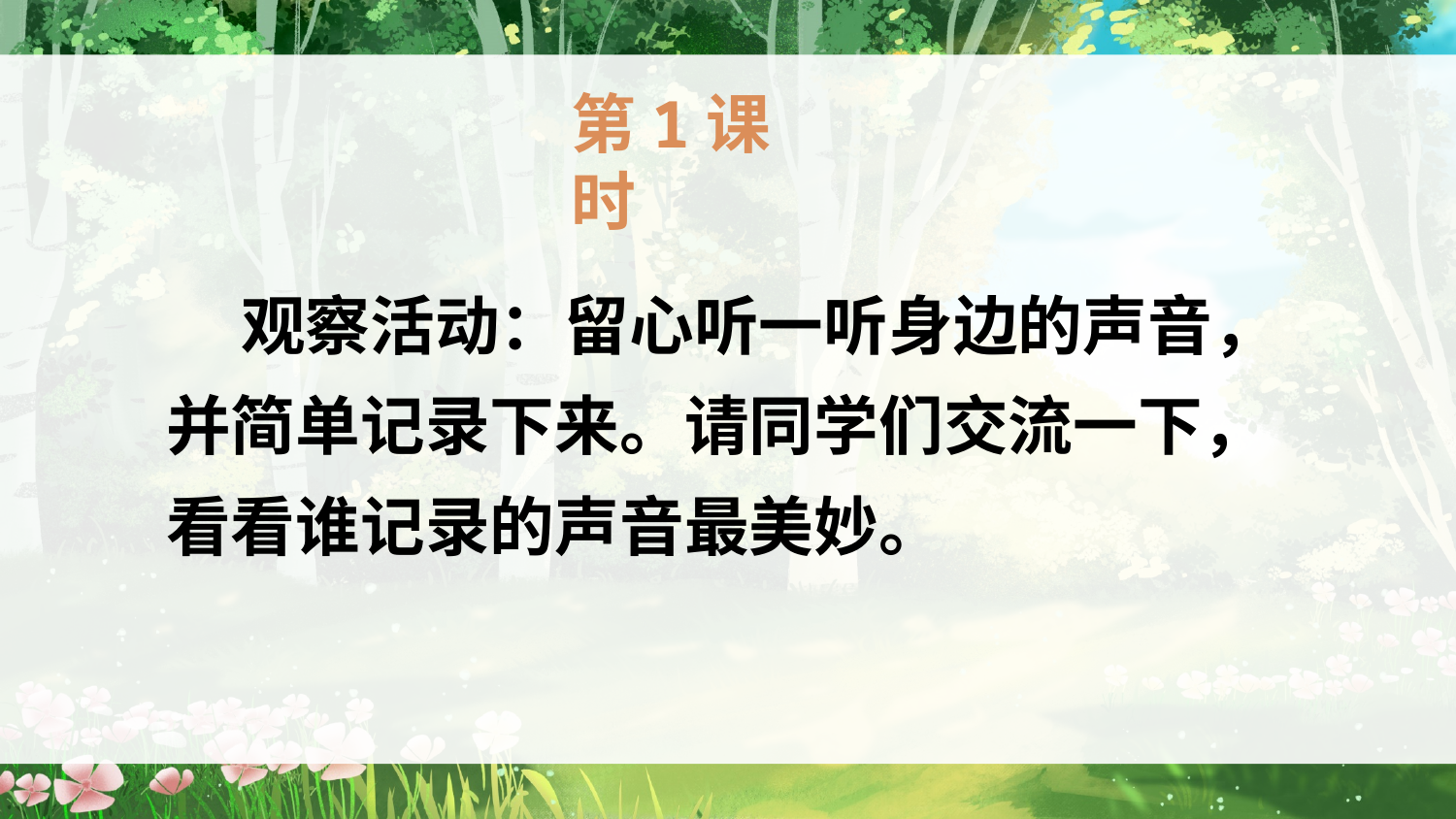

第1课时
    观察活动：留心听一听身边的声音，并简单记录下来。请同学们交流一下，看看谁记录的声音最美妙。